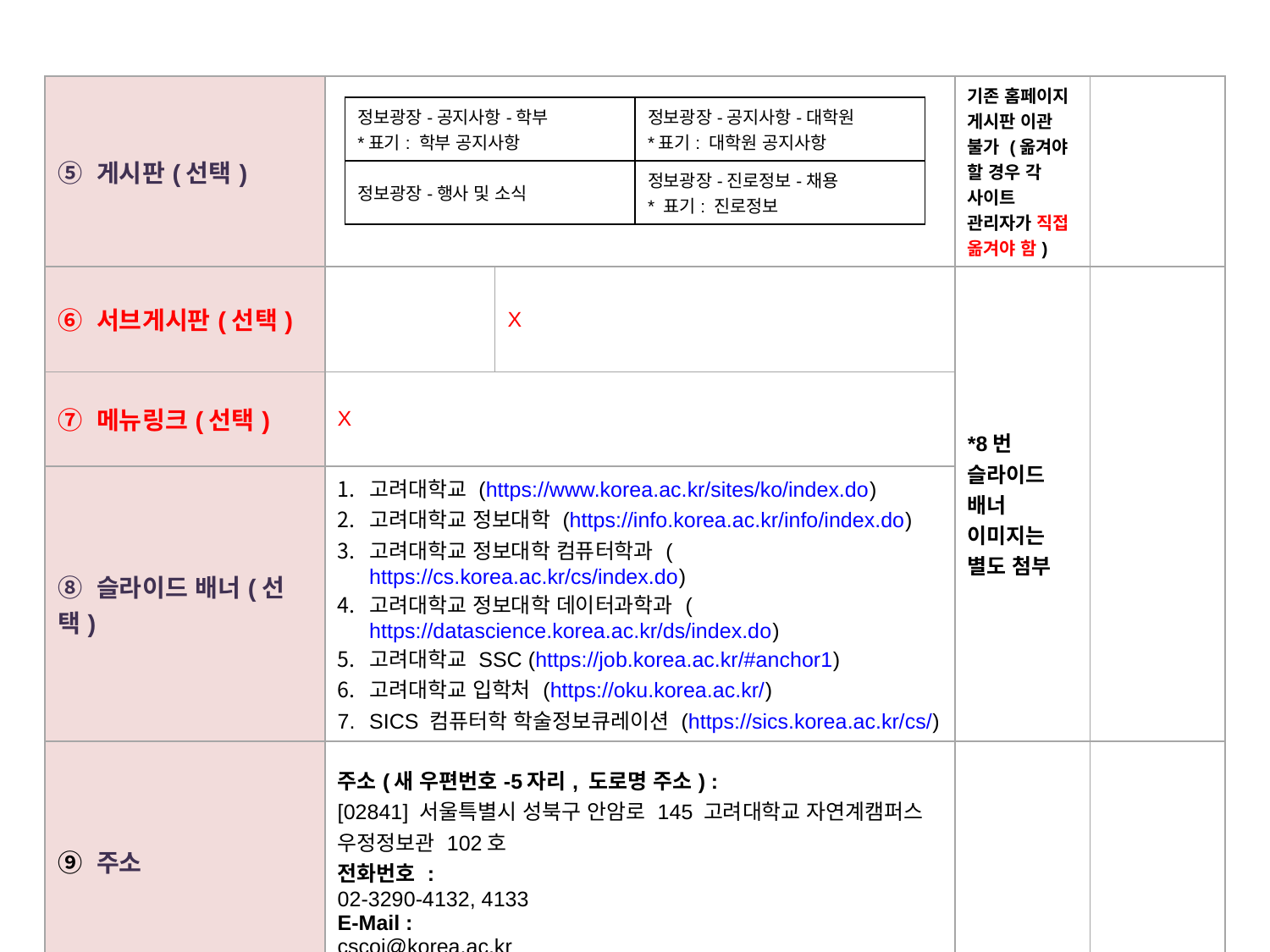

| ⑤ 게시판(선택) |  |  | 기존 홈페이지 게시판 이관 불가 (옮겨야 할 경우 각 사이트 관리자가 직접 옮겨야 함) |  |
| --- | --- | --- | --- | --- |
| ⑥ 서브게시판(선택) |  | X | \*8번 슬라이드 배너 이미지는 별도 첨부 |  |
| ⑦ 메뉴링크(선택) | X |  |  |  |
| ⑧ 슬라이드 배너(선택) | 고려대학교 (https://www.korea.ac.kr/sites/ko/index.do) 고려대학교 정보대학 (https://info.korea.ac.kr/info/index.do) 고려대학교 정보대학 컴퓨터학과 (https://cs.korea.ac.kr/cs/index.do) 고려대학교 정보대학 데이터과학과 (https://datascience.korea.ac.kr/ds/index.do) 고려대학교 SSC (https://job.korea.ac.kr/#anchor1) 고려대학교 입학처 (https://oku.korea.ac.kr/) SICS 컴퓨터학 학술정보큐레이션 (https://sics.korea.ac.kr/cs/) |  |  |  |
| ⑨ 주소 | 주소(새 우편번호-5자리, 도로명 주소) : [02841] 서울특별시 성북구 안암로 145 고려대학교 자연계캠퍼스 우정정보관 102호 전화번호 : 02-3290-4132, 4133 E-Mail : cscoi@korea.ac.kr |  |  |  |
| 정보광장-공지사항-학부 \*표기: 학부 공지사항 | 정보광장-공지사항-대학원 \*표기: 대학원 공지사항 |
| --- | --- |
| 정보광장-행사 및 소식 | 정보광장-진로정보-채용 \* 표기: 진로정보 |